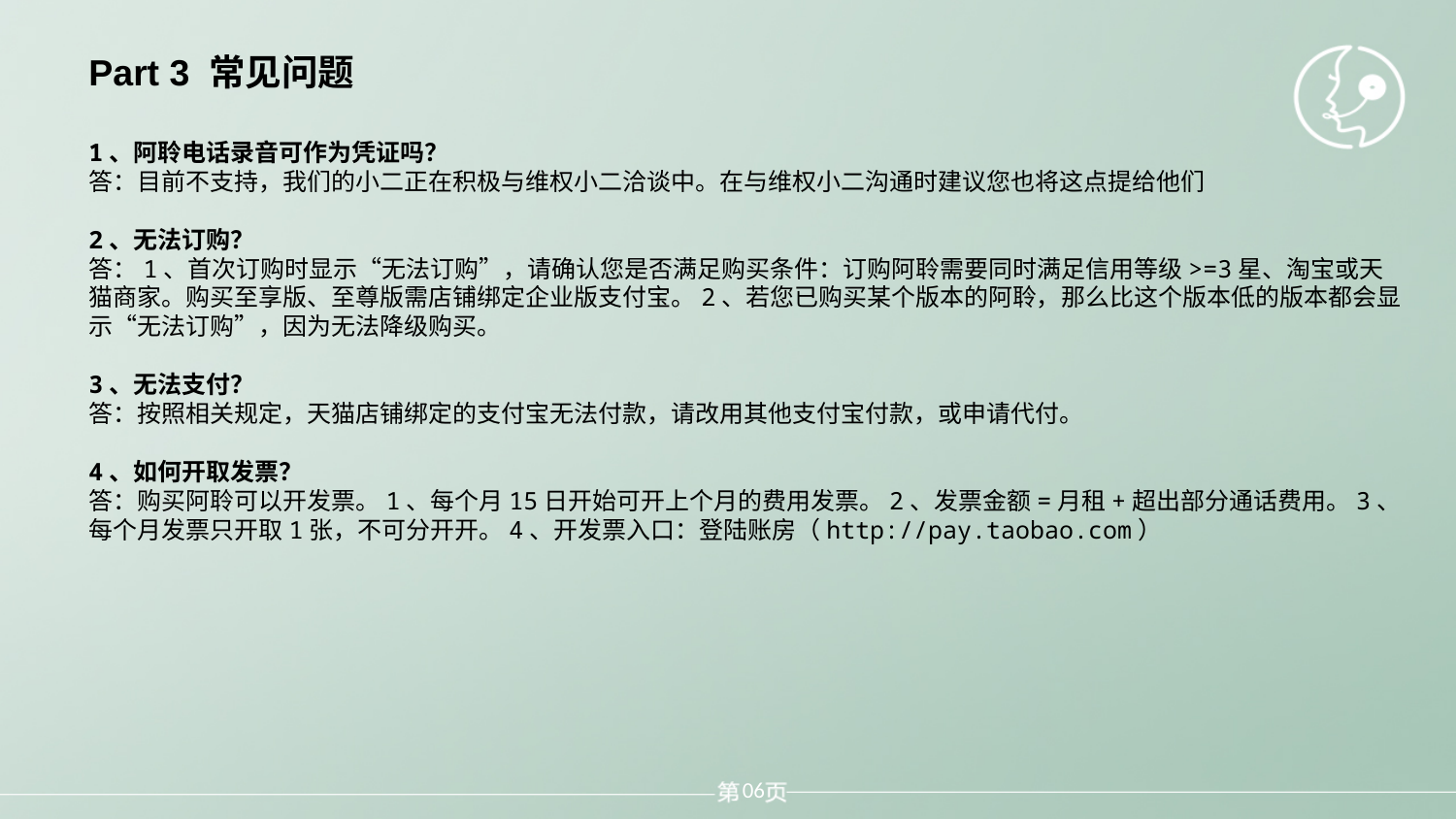

Part 3 常见问题

1、阿聆电话录音可作为凭证吗？
答：目前不支持，我们的小二正在积极与维权小二洽谈中。在与维权小二沟通时建议您也将这点提给他们

2、无法订购？
答：1、首次订购时显示“无法订购”，请确认您是否满足购买条件：订购阿聆需要同时满足信用等级>=3星、淘宝或天猫商家。购买至享版、至尊版需店铺绑定企业版支付宝。2、若您已购买某个版本的阿聆，那么比这个版本低的版本都会显示“无法订购”，因为无法降级购买。

3、无法支付？
答：按照相关规定，天猫店铺绑定的支付宝无法付款，请改用其他支付宝付款，或申请代付。

4、如何开取发票？
答：购买阿聆可以开发票。1、每个月15日开始可开上个月的费用发票。2、发票金额=月租+超出部分通话费用。3、每个月发票只开取1张，不可分开开。4、开发票入口：登陆账房（http://pay.taobao.com）
06